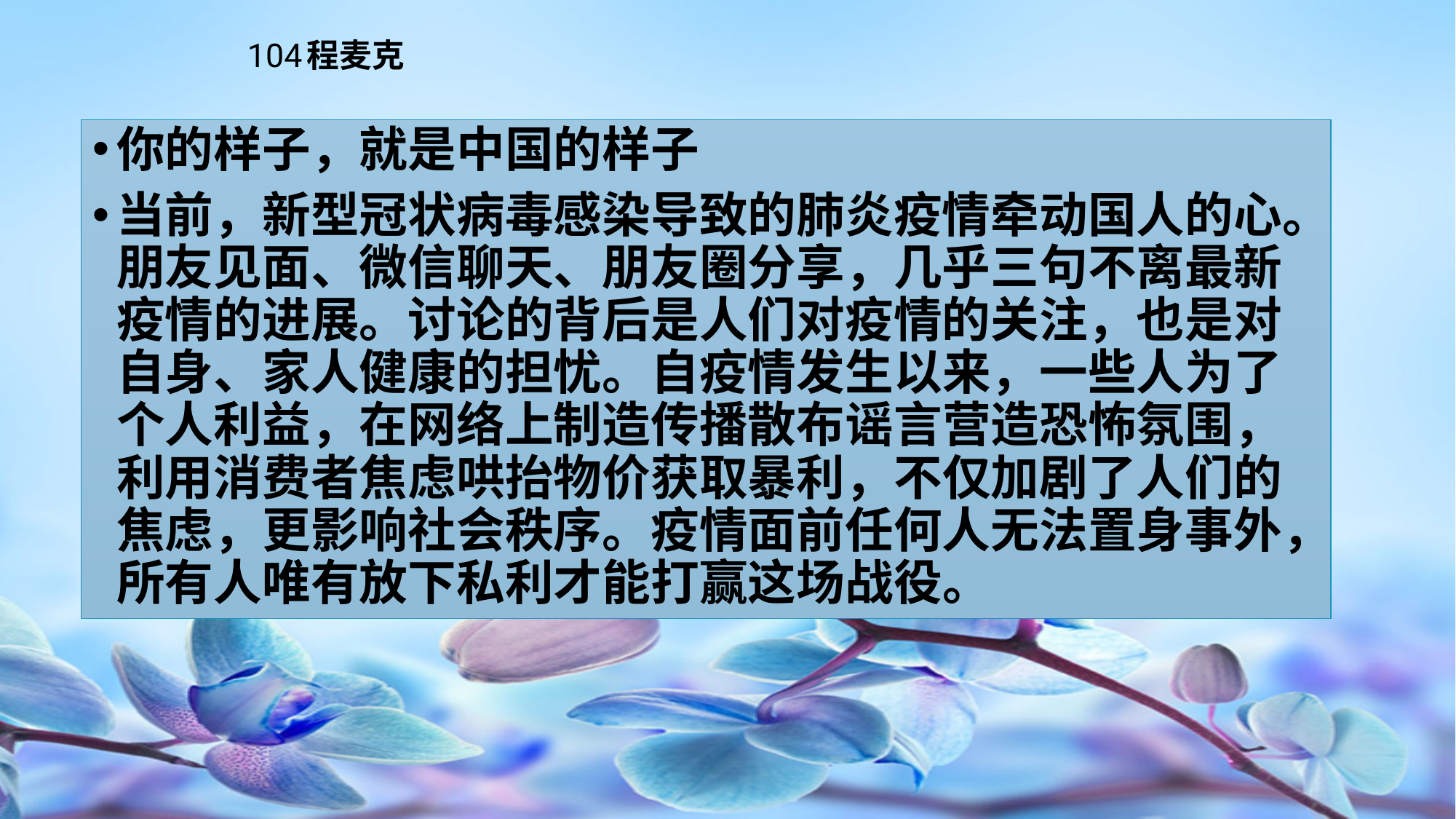

# 104程麦克
你的样子，就是中国的样子
当前，新型冠状病毒感染导致的肺炎疫情牵动国人的心。朋友见面、微信聊天、朋友圈分享，几乎三句不离最新疫情的进展。讨论的背后是人们对疫情的关注，也是对自身、家人健康的担忧。自疫情发生以来，一些人为了个人利益，在网络上制造传播散布谣言营造恐怖氛围，利用消费者焦虑哄抬物价获取暴利，不仅加剧了人们的焦虑，更影响社会秩序。疫情面前任何人无法置身事外，所有人唯有放下私利才能打赢这场战役。